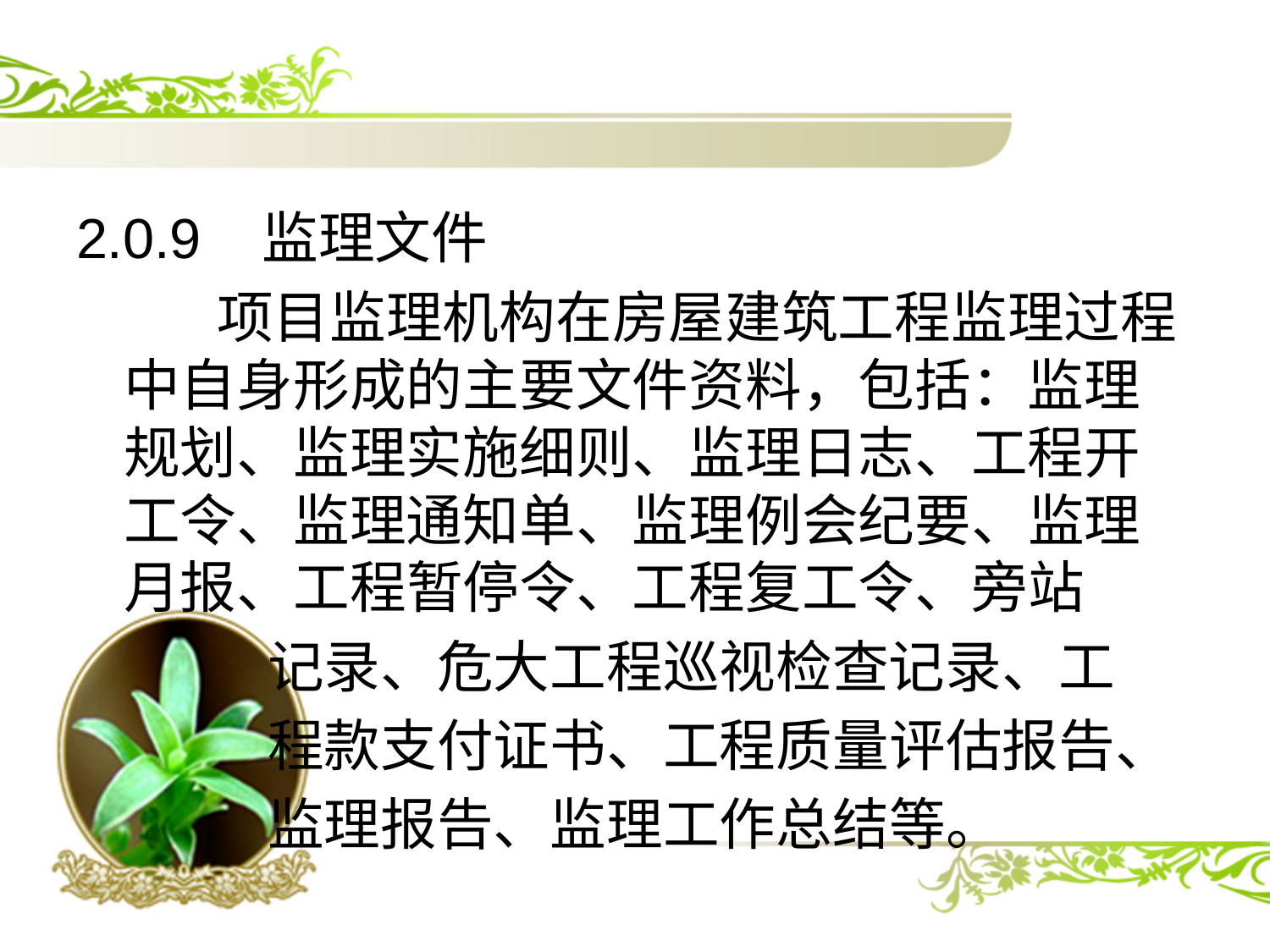

#
2.0.9   监理文件
          项目监理机构在房屋建筑工程监理过程中自身形成的主要文件资料，包括：监理规划、监理实施细则、监理日志、工程开工令、监理通知单、监理例会纪要、监理月报、工程暂停令、工程复工令、旁站
              记录、危大工程巡视检查记录、工
              程款支付证书、工程质量评估报告、
              监理报告、监理工作总结等。